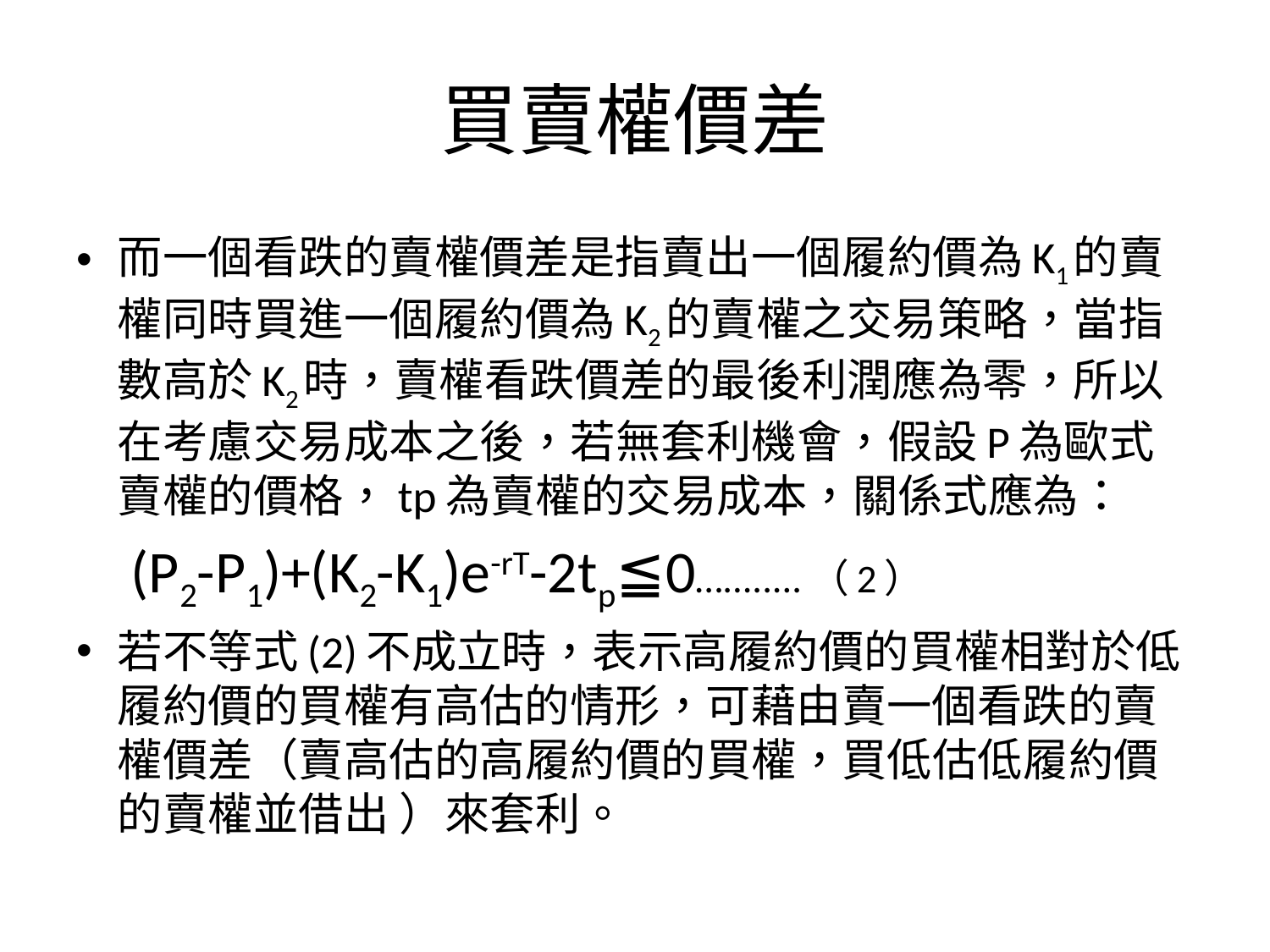

# 買賣權價差
而一個看跌的賣權價差是指賣出一個履約價為K1的賣權同時買進一個履約價為K2的賣權之交易策略，當指數高於K2時，賣權看跌價差的最後利潤應為零，所以在考慮交易成本之後，若無套利機會，假設P為歐式賣權的價格，tp為賣權的交易成本，關係式應為：
(P2-P1)+(K2-K1)e-rT-2tp≦0…........（2）
若不等式(2)不成立時，表示高履約價的買權相對於低履約價的買權有高估的情形，可藉由賣一個看跌的賣權價差（賣高估的高履約價的買權，買低估低履約價的賣權並借出 ）來套利。